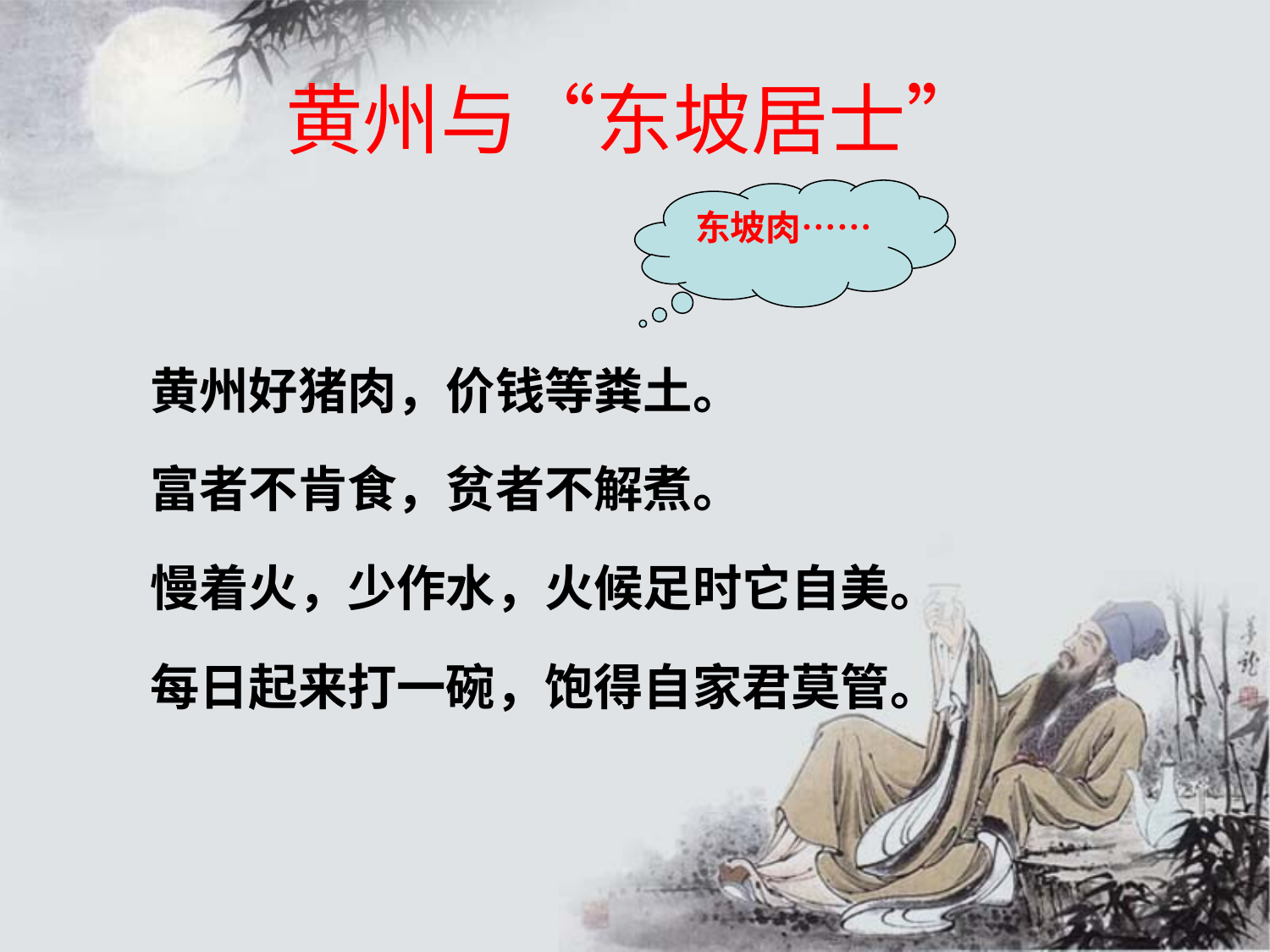

黄州与“东坡居士”
东坡肉……
黄州好猪肉，价钱等粪土。
富者不肯食，贫者不解煮。
慢着火，少作水，火候足时它自美。
每日起来打一碗，饱得自家君莫管。